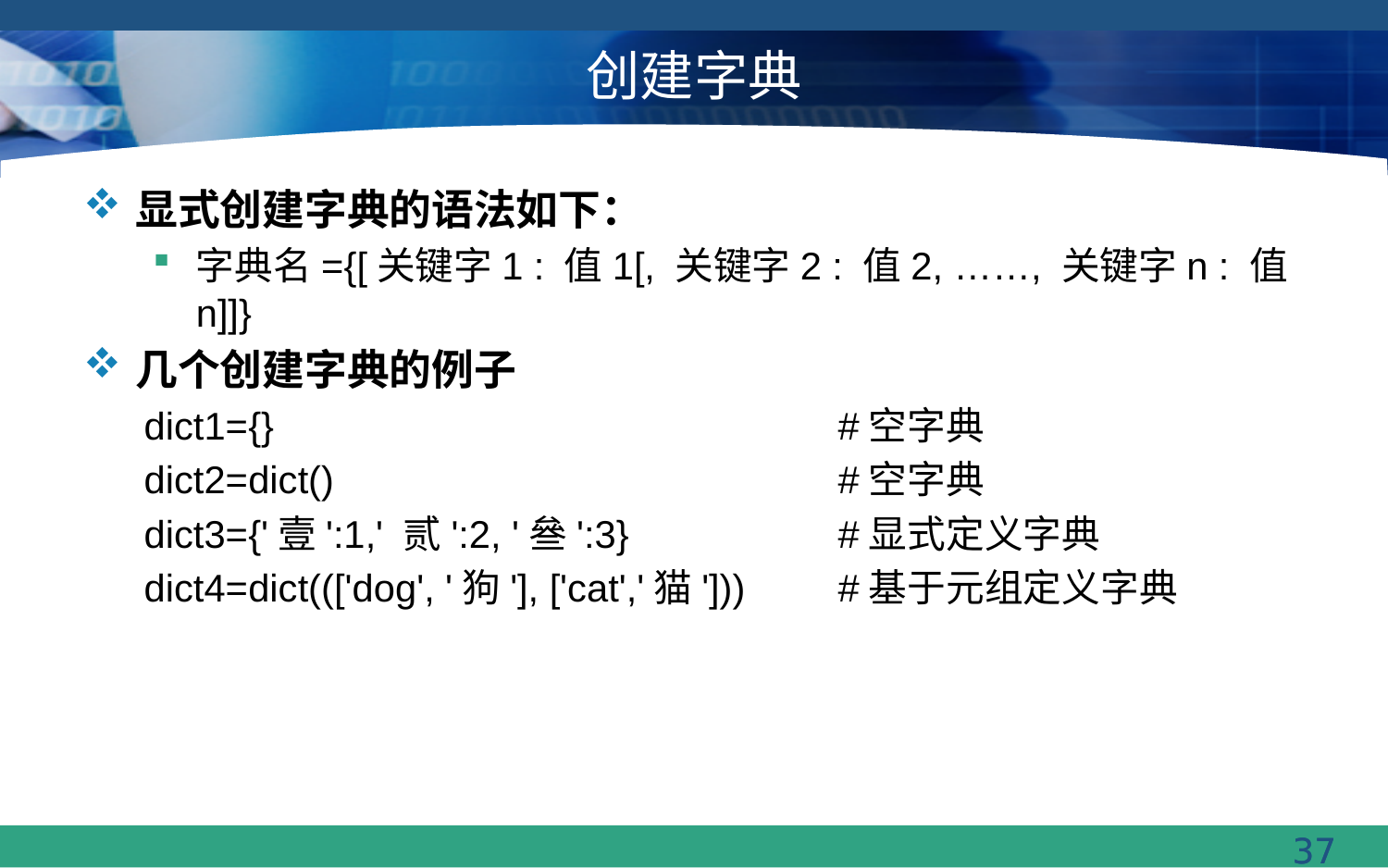

# 创建字典
显式创建字典的语法如下：
字典名={[关键字1 : 值1[, 关键字2 : 值2, ……, 关键字n : 值n]]}
几个创建字典的例子
dict1={}    				#空字典
dict2=dict() 				#空字典
dict3={'壹':1,' 贰':2, '叄':3} 		#显式定义字典
dict4=dict((['dog', '狗'], ['cat','猫']))	#基于元组定义字典